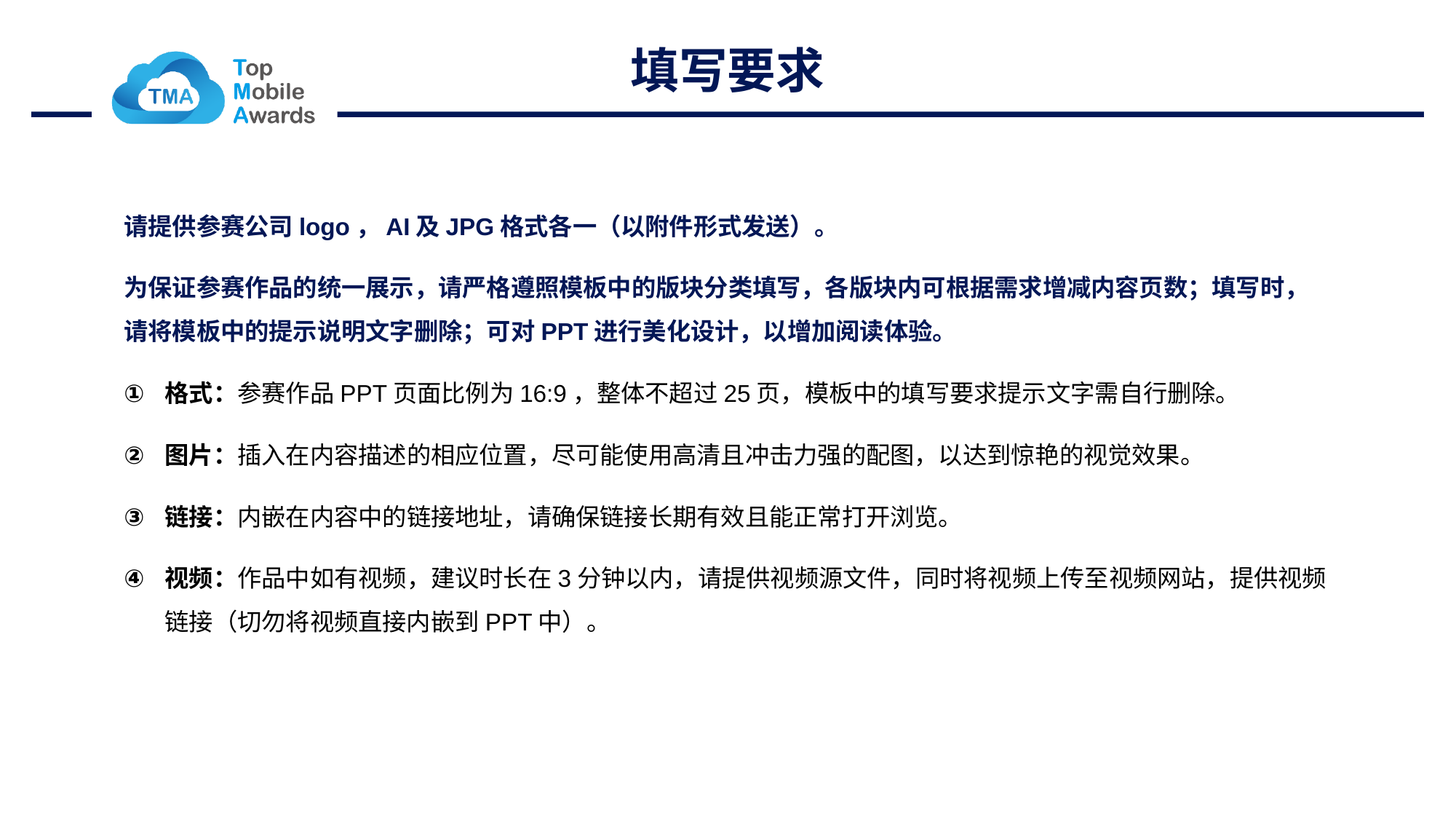

# 填写要求
请提供参赛公司logo，AI及JPG格式各一（以附件形式发送）。
为保证参赛作品的统一展示，请严格遵照模板中的版块分类填写，各版块内可根据需求增减内容页数；填写时，请将模板中的提示说明文字删除；可对PPT进行美化设计，以增加阅读体验。
格式：参赛作品PPT页面比例为16:9，整体不超过25页，模板中的填写要求提示文字需自行删除。
图片：插入在内容描述的相应位置，尽可能使用高清且冲击力强的配图，以达到惊艳的视觉效果。
链接：内嵌在内容中的链接地址，请确保链接长期有效且能正常打开浏览。
视频：作品中如有视频，建议时长在3分钟以内，请提供视频源文件，同时将视频上传至视频网站，提供视频链接（切勿将视频直接内嵌到PPT中）。